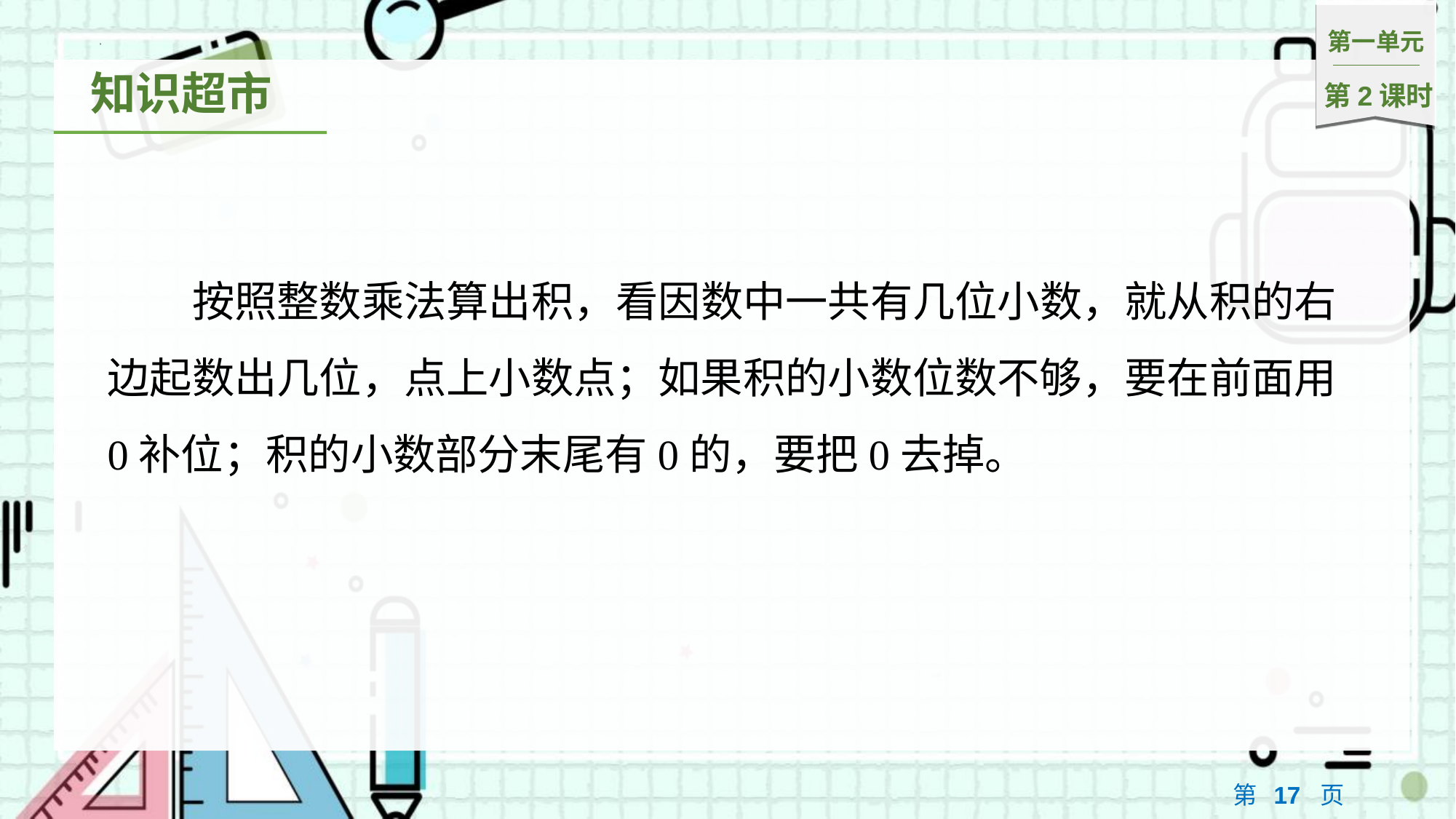

按照整数乘法算出积，看因数中一共有几位小数，就从积的右边起数出几位，点上小数点；如果积的小数位数不够，要在前面用0补位；积的小数部分末尾有0的，要把0去掉。